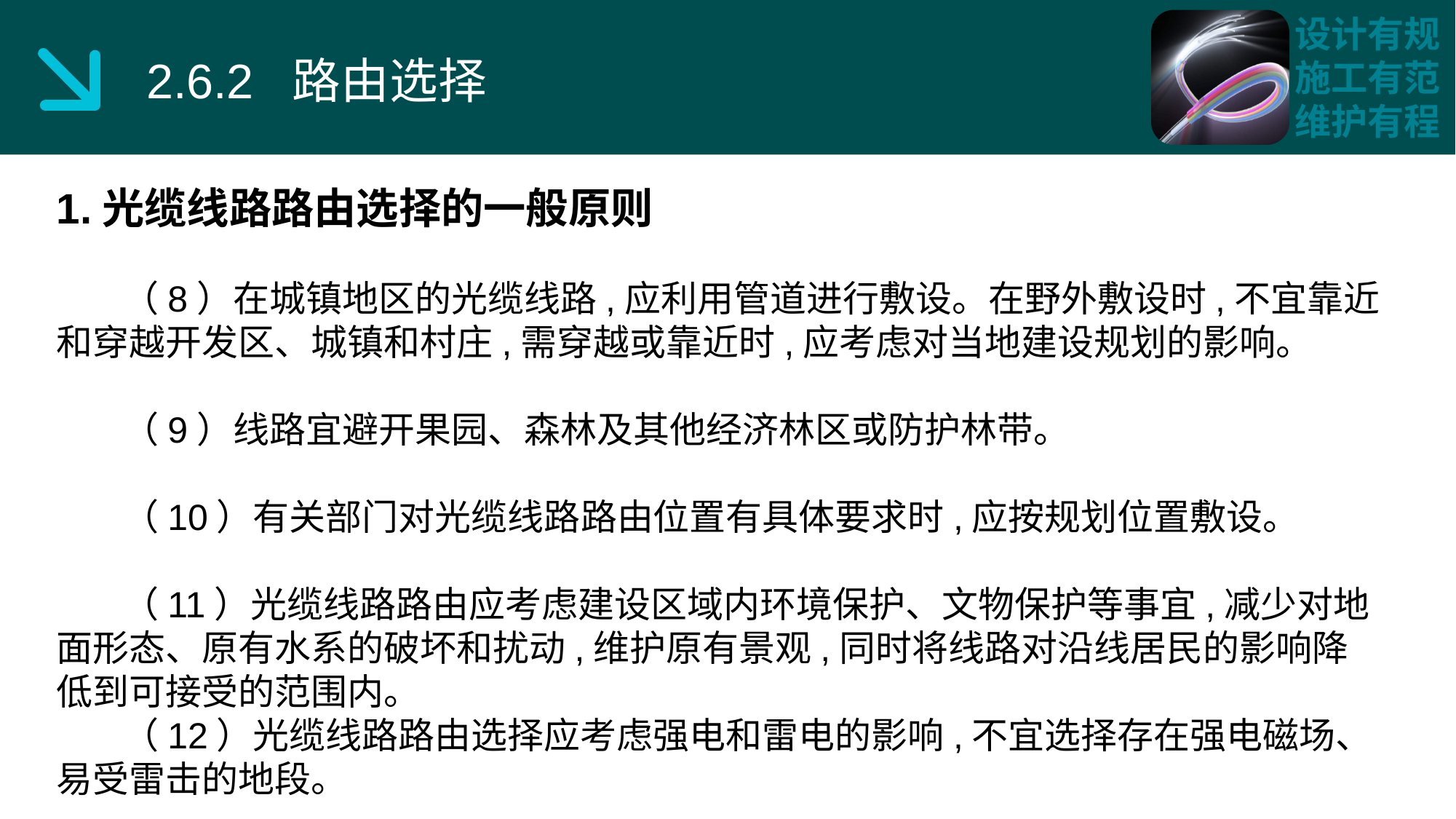

2.6.2  路由选择

1.光缆线路路由选择的一般原则

       （8）在城镇地区的光缆线路,应利用管道进行敷设。在野外敷设时,不宜靠近和穿越开发区、城镇和村庄,需穿越或靠近时,应考虑对当地建设规划的影响。

       （9）线路宜避开果园、森林及其他经济林区或防护林带。

       （10）有关部门对光缆线路路由位置有具体要求时,应按规划位置敷设。

       （11）光缆线路路由应考虑建设区域内环境保护、文物保护等事宜,减少对地面形态、原有水系的破坏和扰动,维护原有景观,同时将线路对沿线居民的影响降低到可接受的范围内。
       （12）光缆线路路由选择应考虑强电和雷电的影响,不宜选择存在强电磁场、易受雷击的地段。